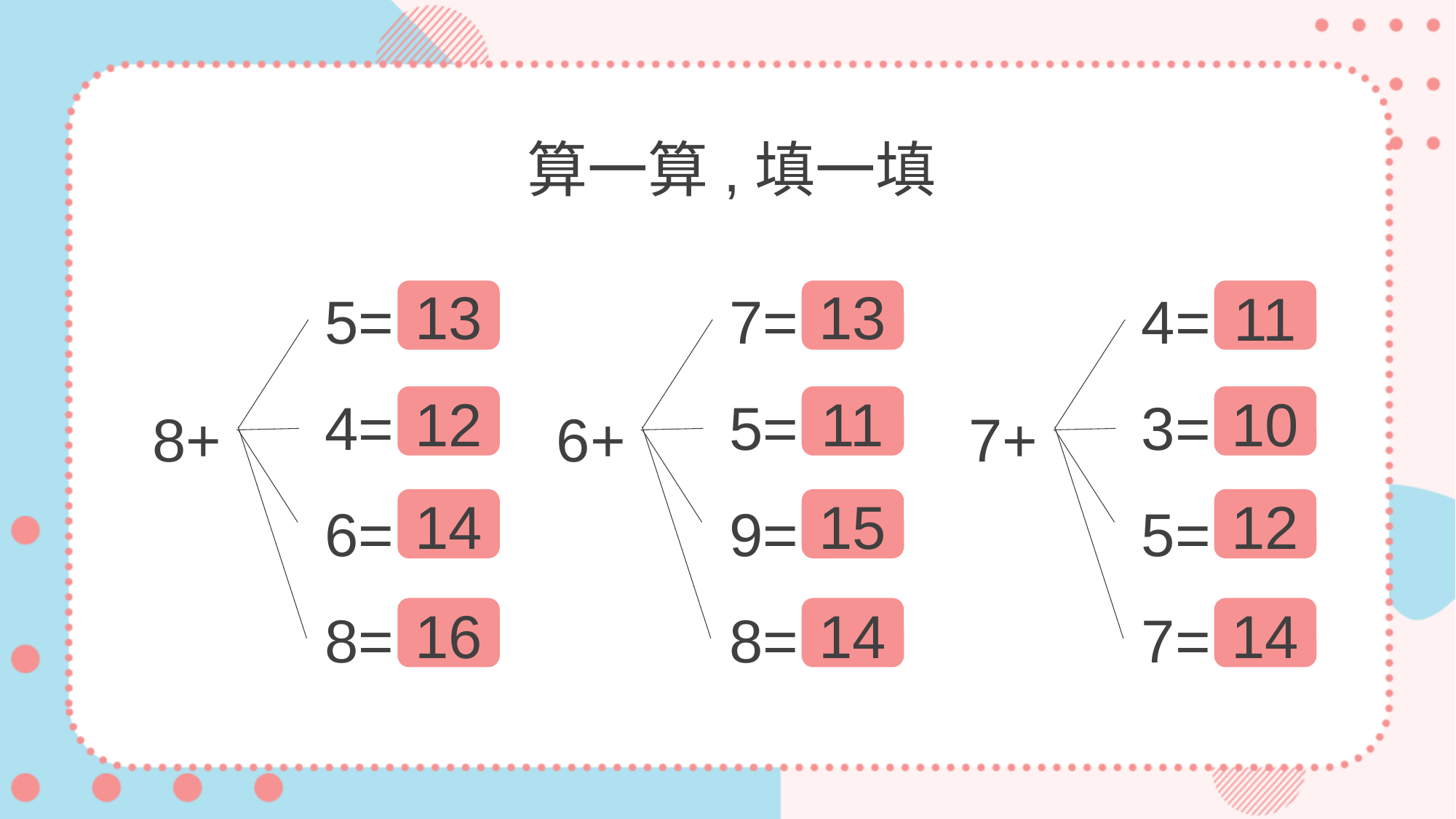

算一算,填一填

13

13

11
5=
7=
4=

12
11
10
4=
5=
3=
8+
6+
7+

14
15
12
6=
9=
5=

16
14
14
8=
8=
7=